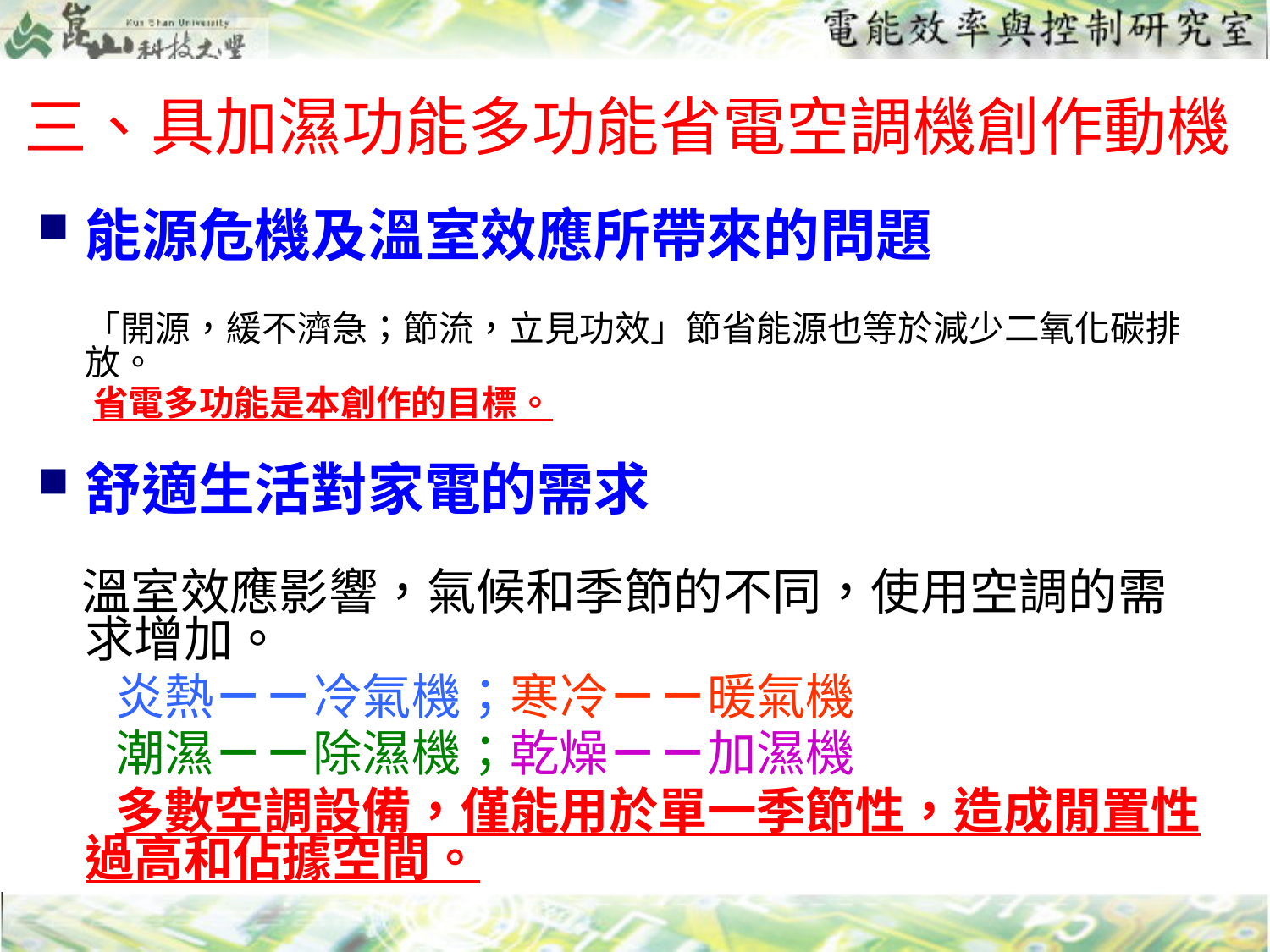

# 三、具加濕功能多功能省電空調機創作動機
能源危機及溫室效應所帶來的問題

     「開源，緩不濟急；節流，立見功效」節省能源也等於減少二氧化碳排放。
      省電多功能是本創作的目標。

舒適生活對家電的需求

       溫室效應影響，氣候和季節的不同，使用空調的需求增加。
      炎熱－－冷氣機；寒冷－－暖氣機
      潮濕－－除濕機；乾燥－－加濕機
      多數空調設備，僅能用於單一季節性，造成閒置性過高和佔據空間。